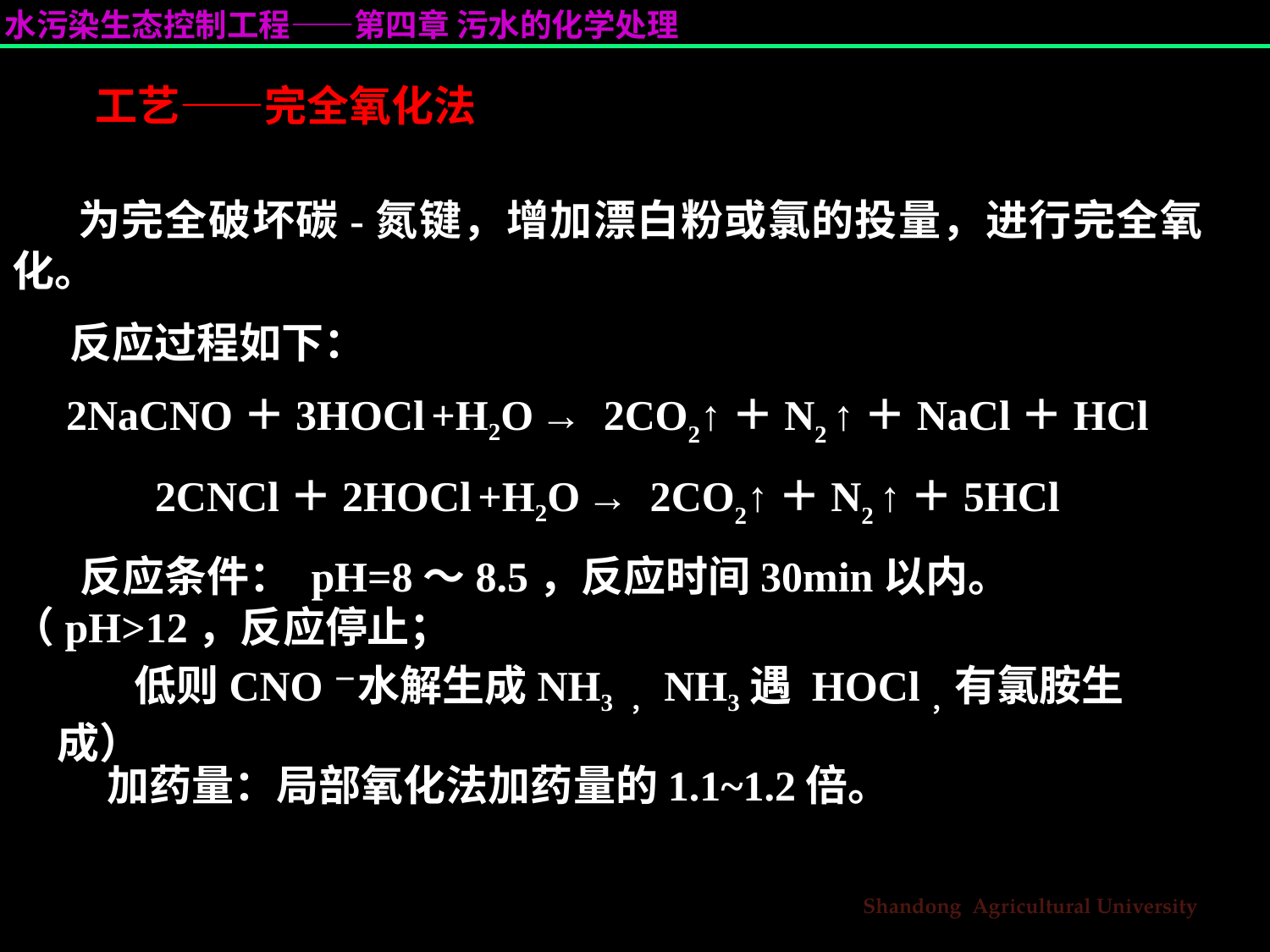

工艺——完全氧化法
     为完全破坏碳-氮键，增加漂白粉或氯的投量，进行完全氧化。
     反应过程如下：
2NaCNO＋3HOCl +H2O →  2CO2↑＋N2 ↑＋NaCl＋HCl
2CNCl＋2HOCl +H2O →  2CO2↑＋N2 ↑＋5HCl
      反应条件： pH=8～8.5，反应时间30min以内。（pH>12，反应停止；
       低则CNO－水解生成NH3 ，NH3遇 HOCl，有氯胺生成）
加药量：局部氧化法加药量的1.1~1.2倍。